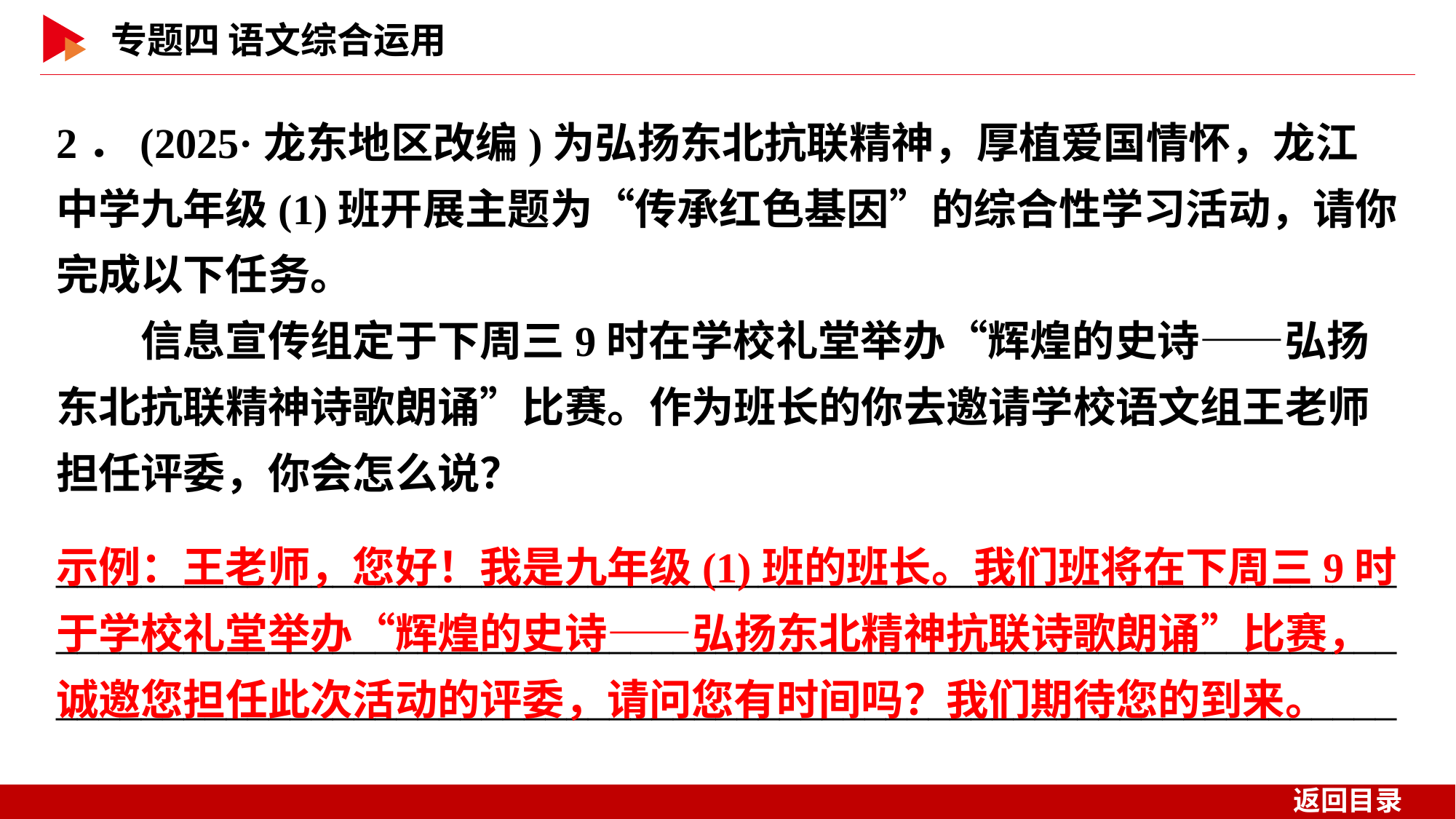

2．(2025·龙东地区改编)为弘扬东北抗联精神，厚植爱国情怀，龙江中学九年级(1)班开展主题为“传承红色基因”的综合性学习活动，请你完成以下任务。
　　信息宣传组定于下周三9时在学校礼堂举办“辉煌的史诗——弘扬东北抗联精神诗歌朗诵”比赛。作为班长的你去邀请学校语文组王老师担任评委，你会怎么说？
_____________________________________________________________________________________________________________________________________________________________________________________________
示例：王老师，您好！我是九年级(1)班的班长。我们班将在下周三9时于学校礼堂举办“辉煌的史诗——弘扬东北精神抗联诗歌朗诵”比赛，诚邀您担任此次活动的评委，请问您有时间吗？我们期待您的到来。